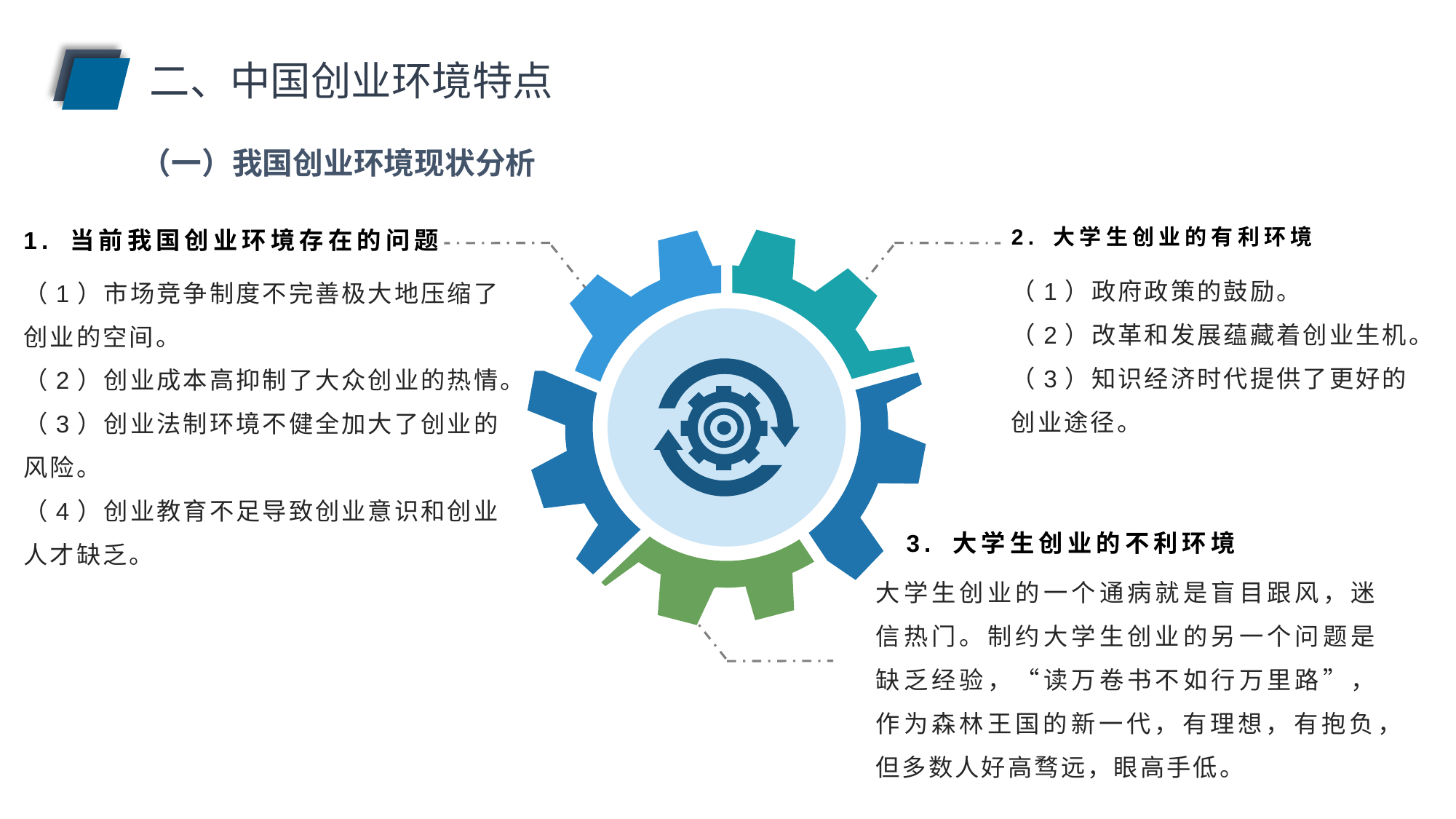

二、中国创业环境特点
（一）我国创业环境现状分析
2. 大学生创业的有利环境
1. 当前我国创业环境存在的问题

（1）政府政策的鼓励。
（2）改革和发展蕴藏着创业生机。
（3）知识经济时代提供了更好的创业途径。
（1）市场竞争制度不完善极大地压缩了创业的空间。
（2）创业成本高抑制了大众创业的热情。
（3）创业法制环境不健全加大了创业的风险。
（4）创业教育不足导致创业意识和创业人才缺乏。

3. 大学生创业的不利环境

大学生创业的一个通病就是盲目跟风，迷信热门。制约大学生创业的另一个问题是缺乏经验，“读万卷书不如行万里路”，作为森林王国的新一代，有理想，有抱负，但多数人好高骛远，眼高手低。